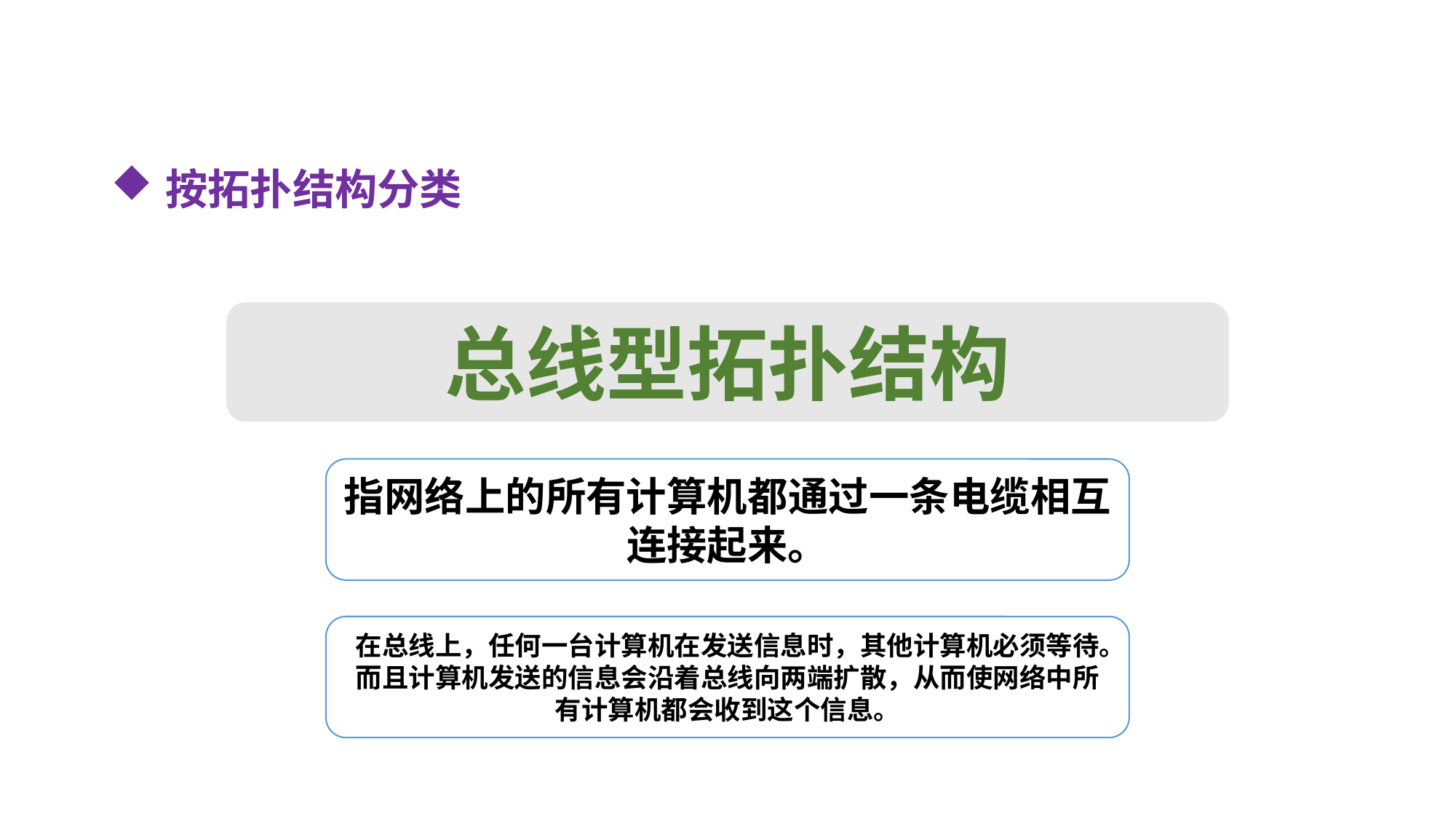

# 按拓扑结构分类
总线型拓扑结构
指网络上的所有计算机都通过一条电缆相互连接起来。
在总线上，任何一台计算机在发送信息时，其他计算机必须等待。而且计算机发送的信息会沿着总线向两端扩散，从而使网络中所有计算机都会收到这个信息。